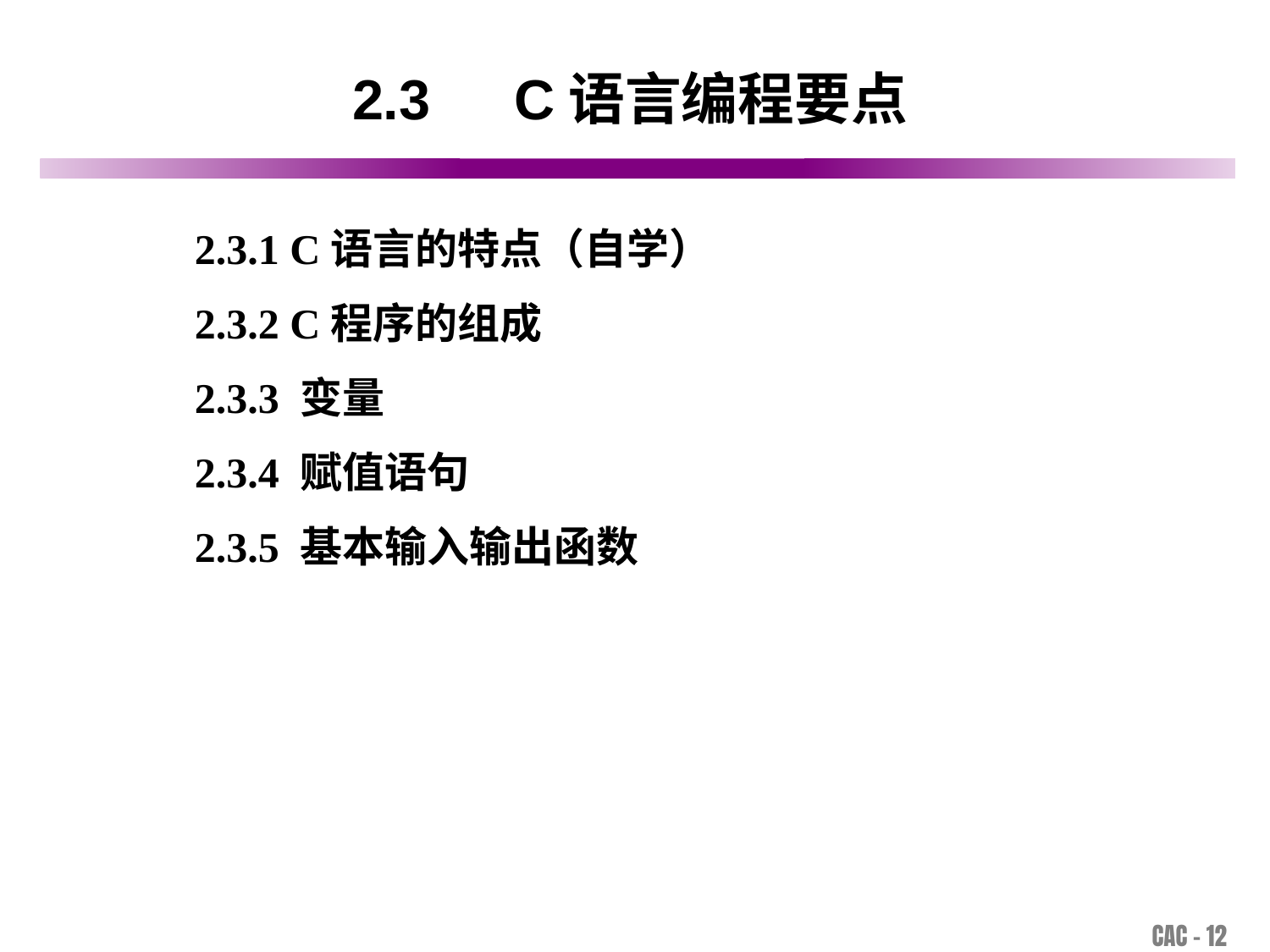

# 2.3　C语言编程要点
2.3.1 C语言的特点（自学）
2.3.2 C程序的组成
2.3.3 变量
2.3.4 赋值语句
2.3.5 基本输入输出函数
12